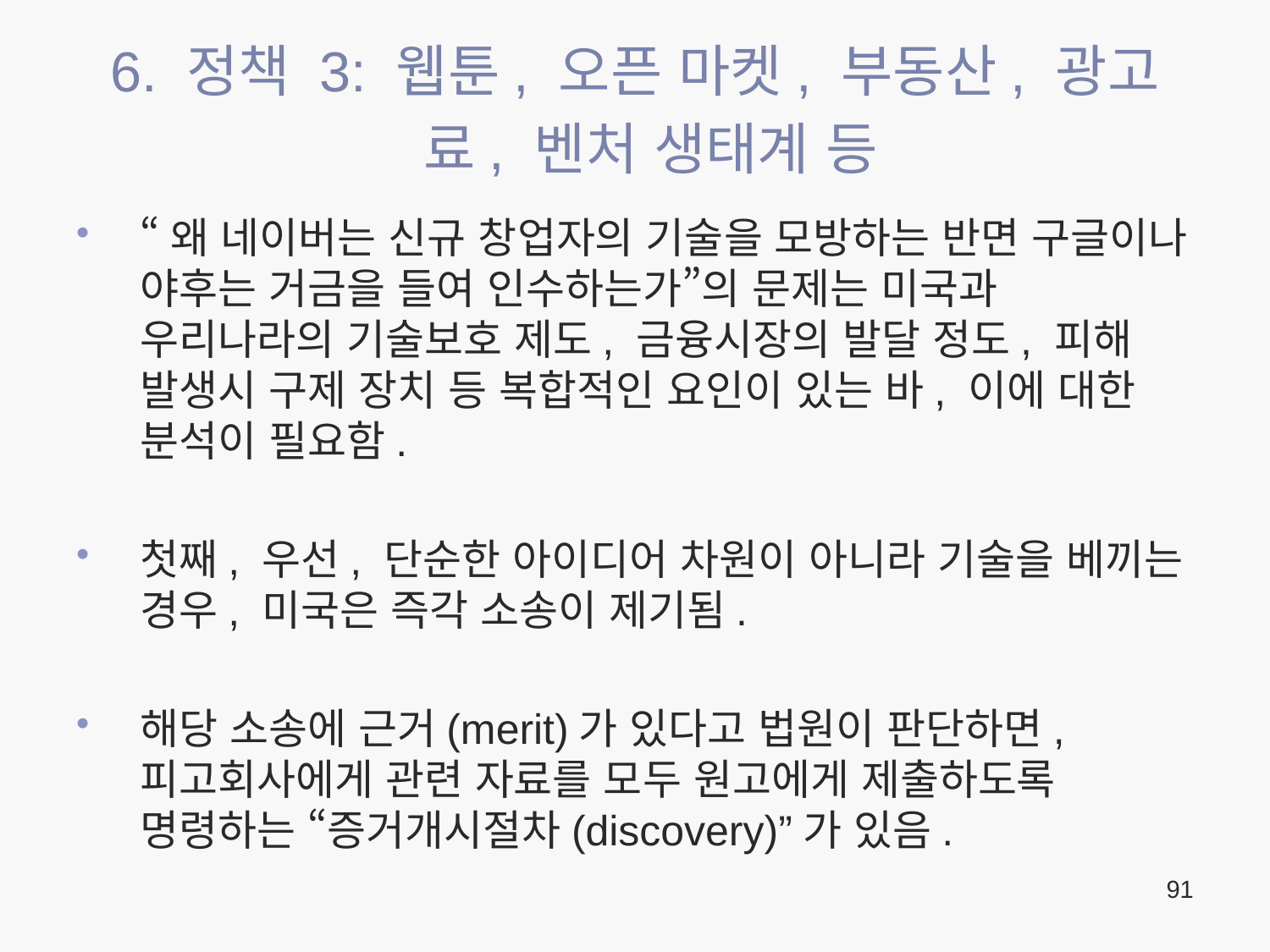

# 6. 정책 3: 웹툰, 오픈 마켓, 부동산, 광고료, 벤처 생태계 등
“왜 네이버는 신규 창업자의 기술을 모방하는 반면 구글이나 야후는 거금을 들여 인수하는가”의 문제는 미국과 우리나라의 기술보호 제도, 금융시장의 발달 정도, 피해 발생시 구제 장치 등 복합적인 요인이 있는 바, 이에 대한 분석이 필요함.

첫째, 우선, 단순한 아이디어 차원이 아니라 기술을 베끼는 경우, 미국은 즉각 소송이 제기됨.

해당 소송에 근거(merit)가 있다고 법원이 판단하면, 피고회사에게 관련 자료를 모두 원고에게 제출하도록 명령하는 “증거개시절차(discovery)”가 있음.

91